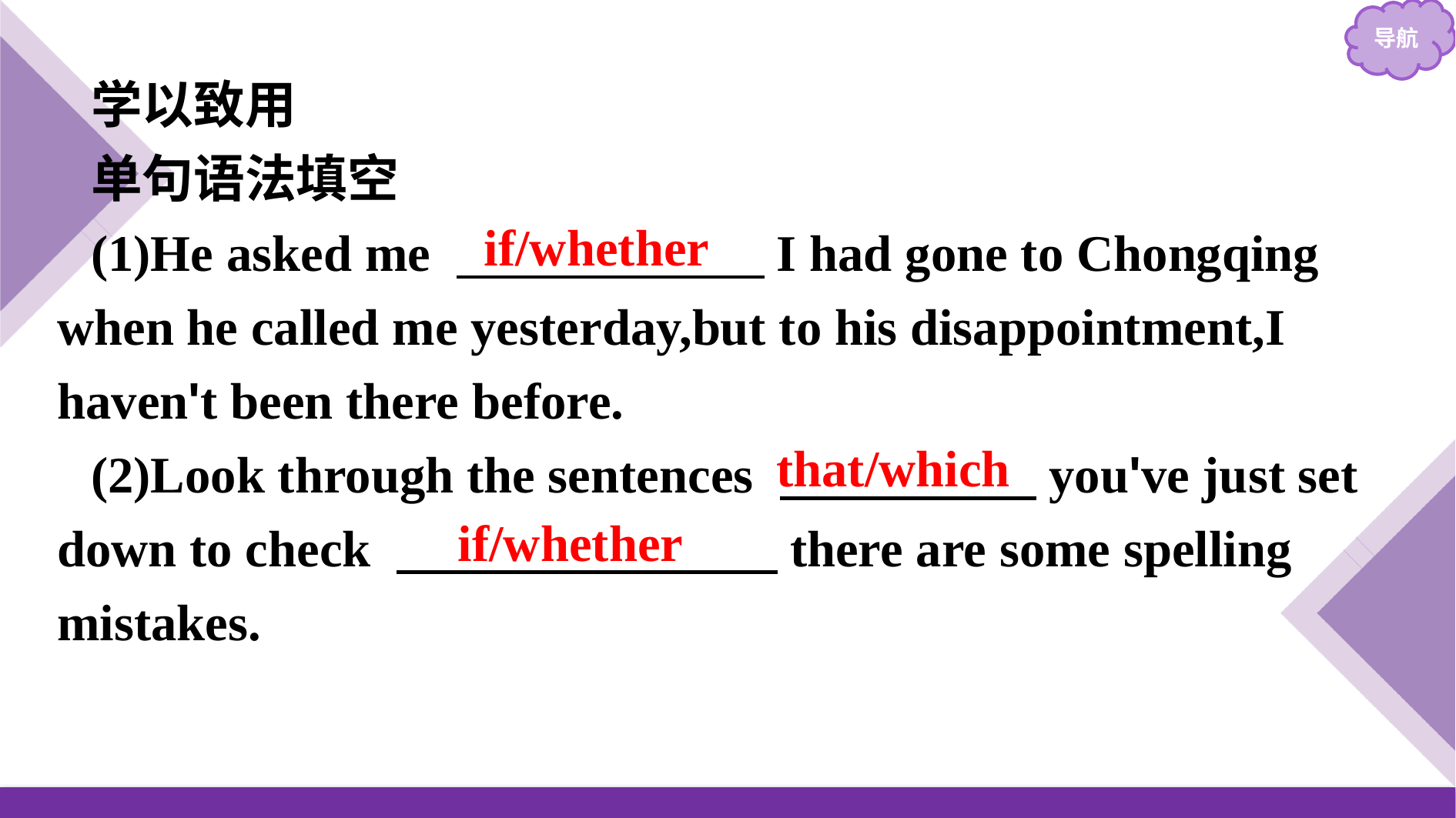

学以致用
单句语法填空
(1)He asked me 　　　　　　I had gone to Chongqing when he called me yesterday,but to his disappointment,I haven't been there before.
(2)Look through the sentences 　　　　　you've just set down to check 　　　　　    　 there are some spelling mistakes.
if/whether
that/which
if/whether